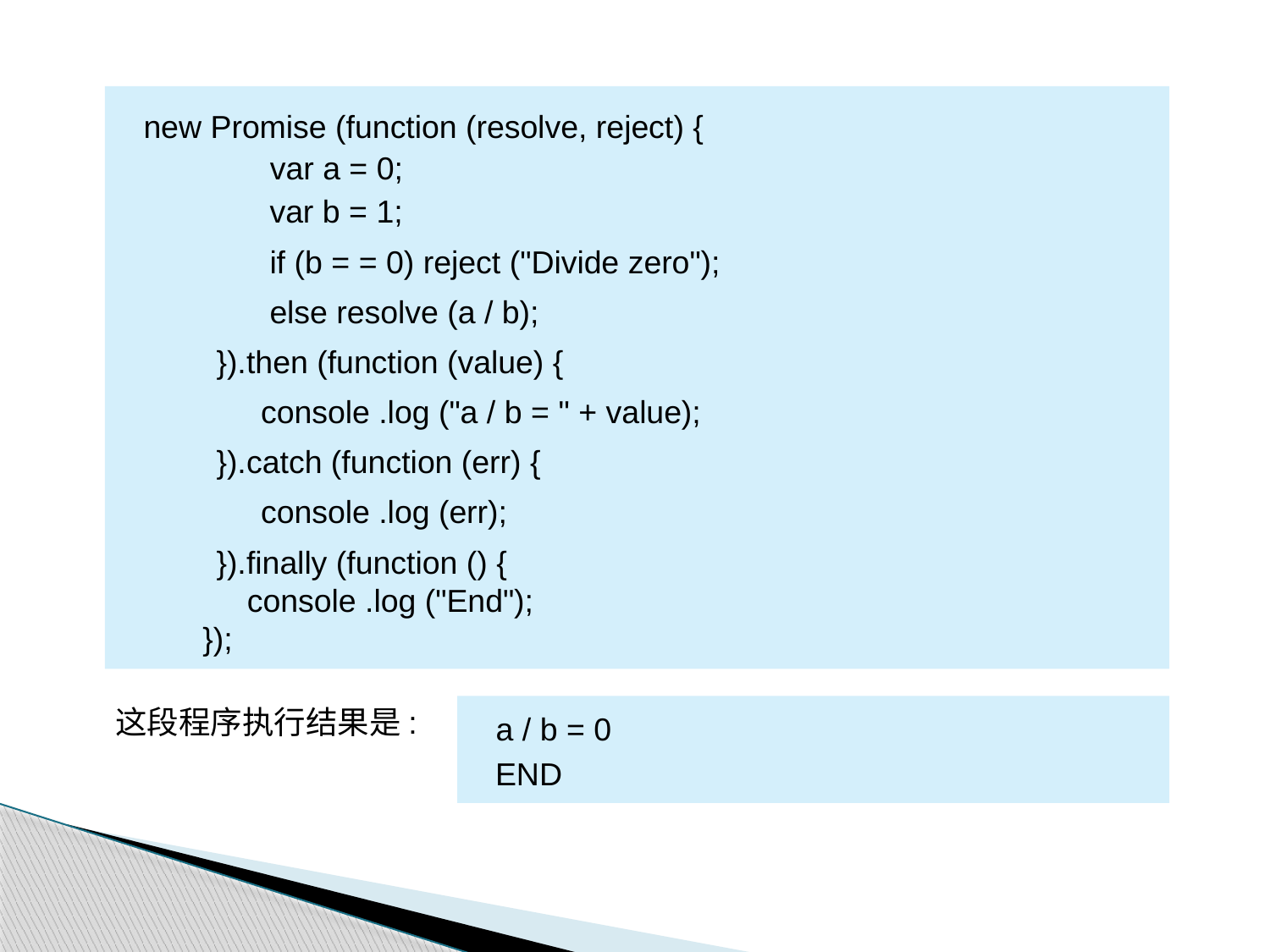

new Promise (function (resolve, reject) {

          var a = 0;

          var b = 1;

          if (b = = 0) reject ("Divide zero");

          else resolve (a / b);

    }).then (function (value) {

         console .log ("a / b = " + value);

    }).catch (function (err) {

         console .log (err);

    }).finally (function () {
                console .log ("End");
           });
这段程序执行结果是:

a / b = 0

END